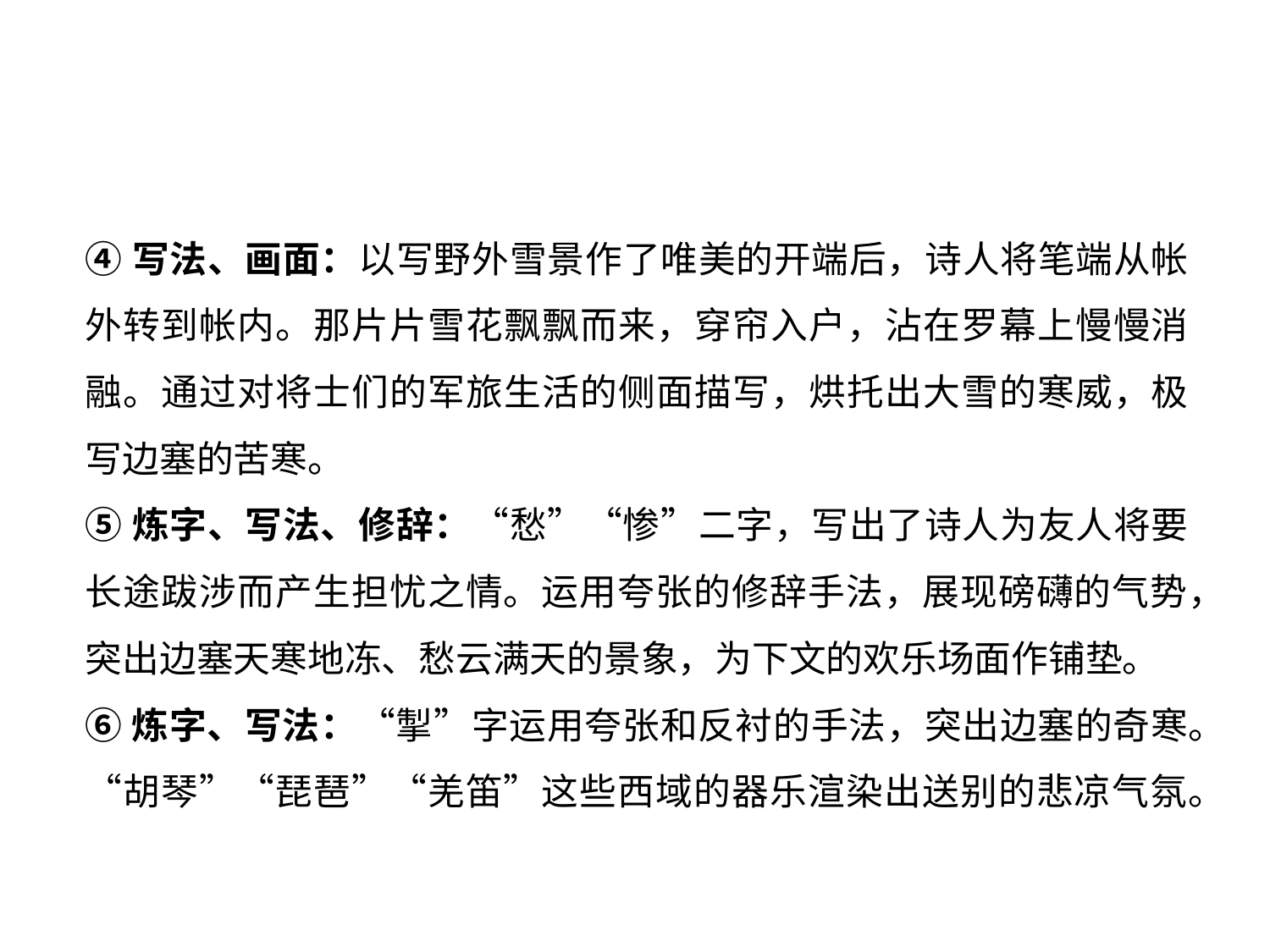

④写法、画面：以写野外雪景作了唯美的开端后，诗人将笔端从帐外转到帐内。那片片雪花飘飘而来，穿帘入户，沾在罗幕上慢慢消融。通过对将士们的军旅生活的侧面描写，烘托出大雪的寒威，极写边塞的苦寒。
⑤炼字、写法、修辞：“愁”“惨”二字，写出了诗人为友人将要长途跋涉而产生担忧之情。运用夸张的修辞手法，展现磅礴的气势，突出边塞天寒地冻、愁云满天的景象，为下文的欢乐场面作铺垫。
⑥炼字、写法：“掣”字运用夸张和反衬的手法，突出边塞的奇寒。“胡琴”“琵琶”“羌笛”这些西域的器乐渲染出送别的悲凉气氛。